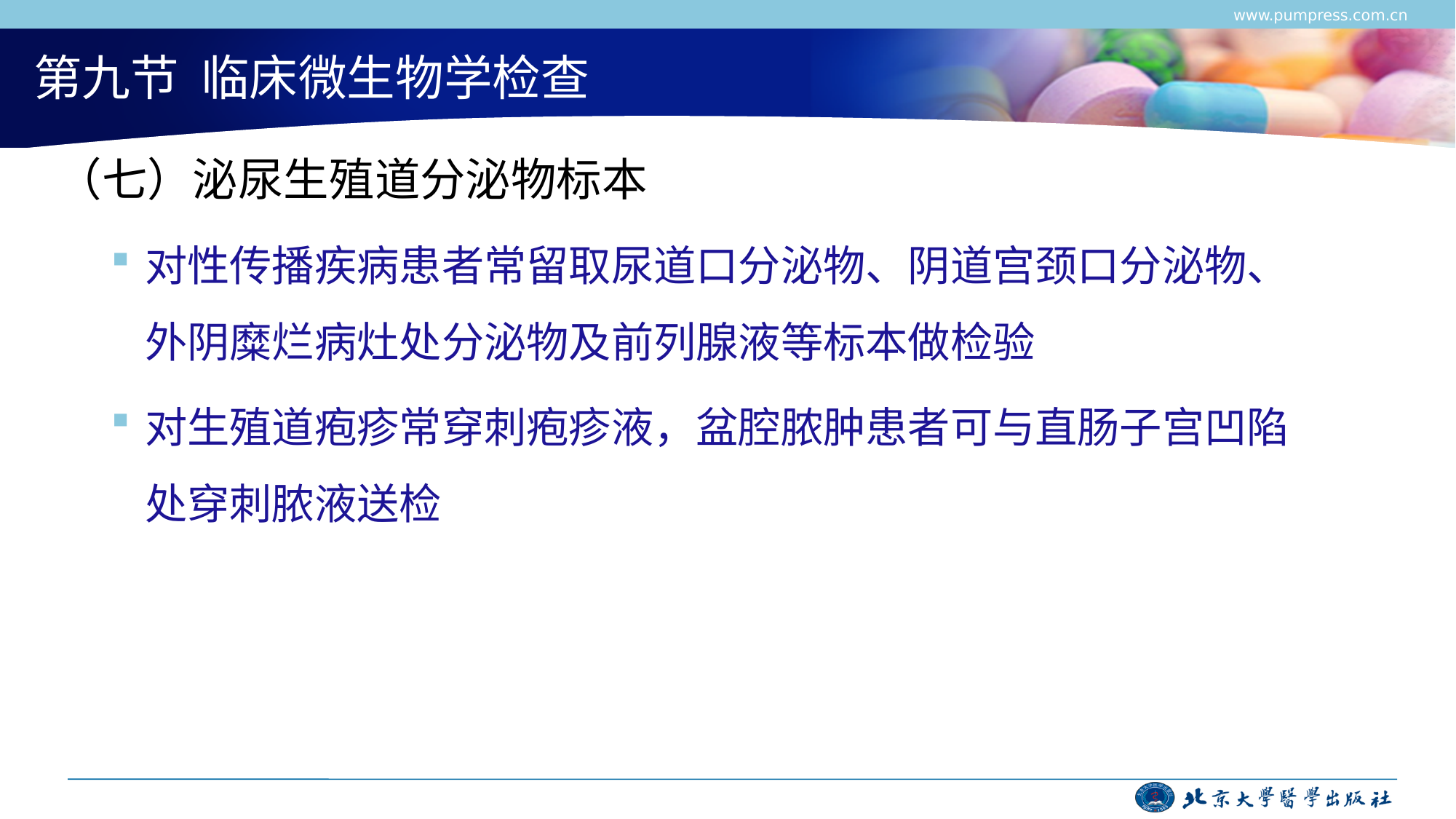

www.pumpress.com.cn
# 第九节  临床微生物学检查
（七）泌尿生殖道分泌物标本
对性传播疾病患者常留取尿道口分泌物、阴道宫颈口分泌物、外阴糜烂病灶处分泌物及前列腺液等标本做检验
对生殖道疱疹常穿刺疱疹液，盆腔脓肿患者可与直肠子宫凹陷处穿刺脓液送检